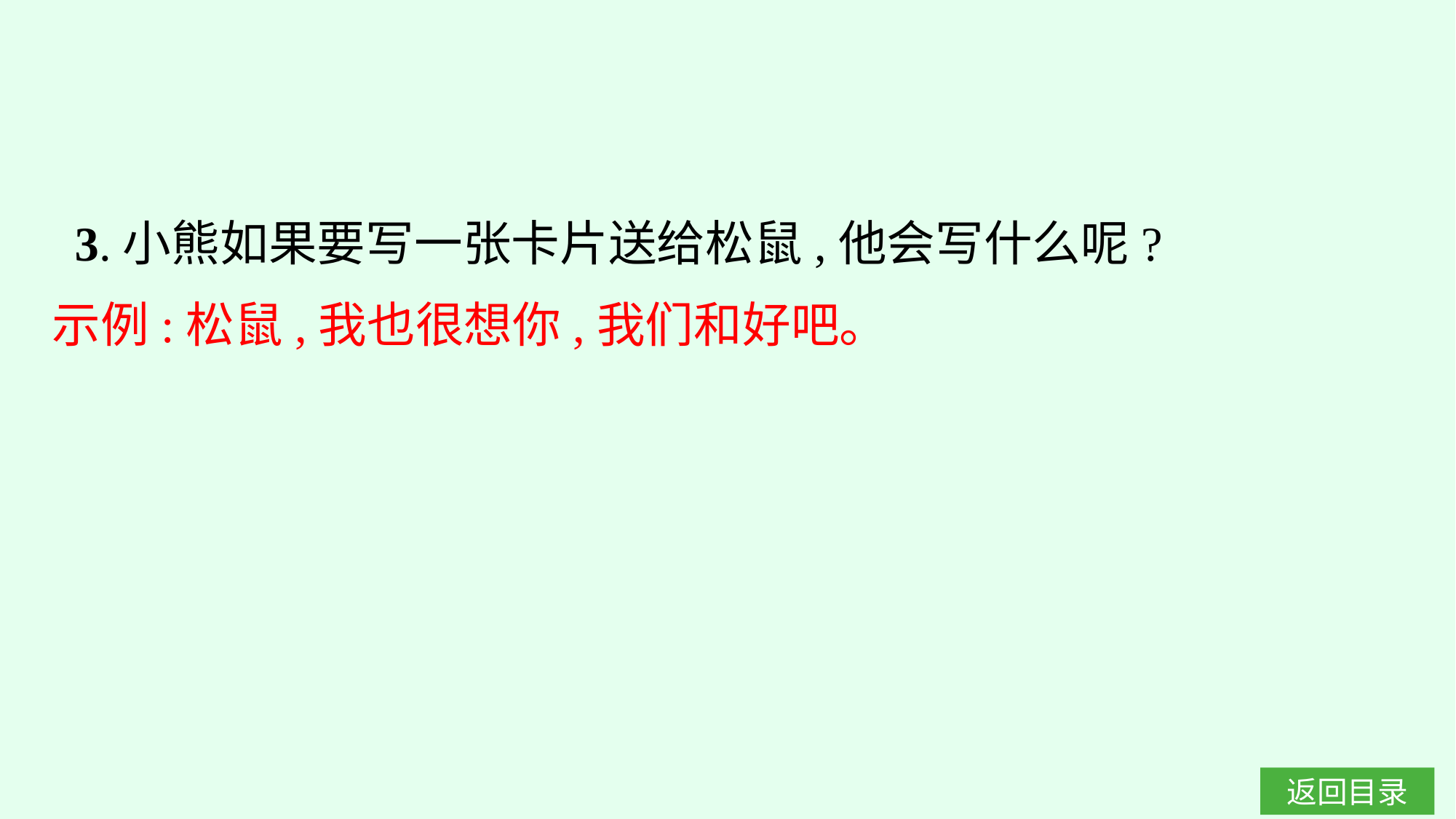

3.小熊如果要写一张卡片送给松鼠,他会写什么呢?
示例:松鼠,我也很想你,我们和好吧。